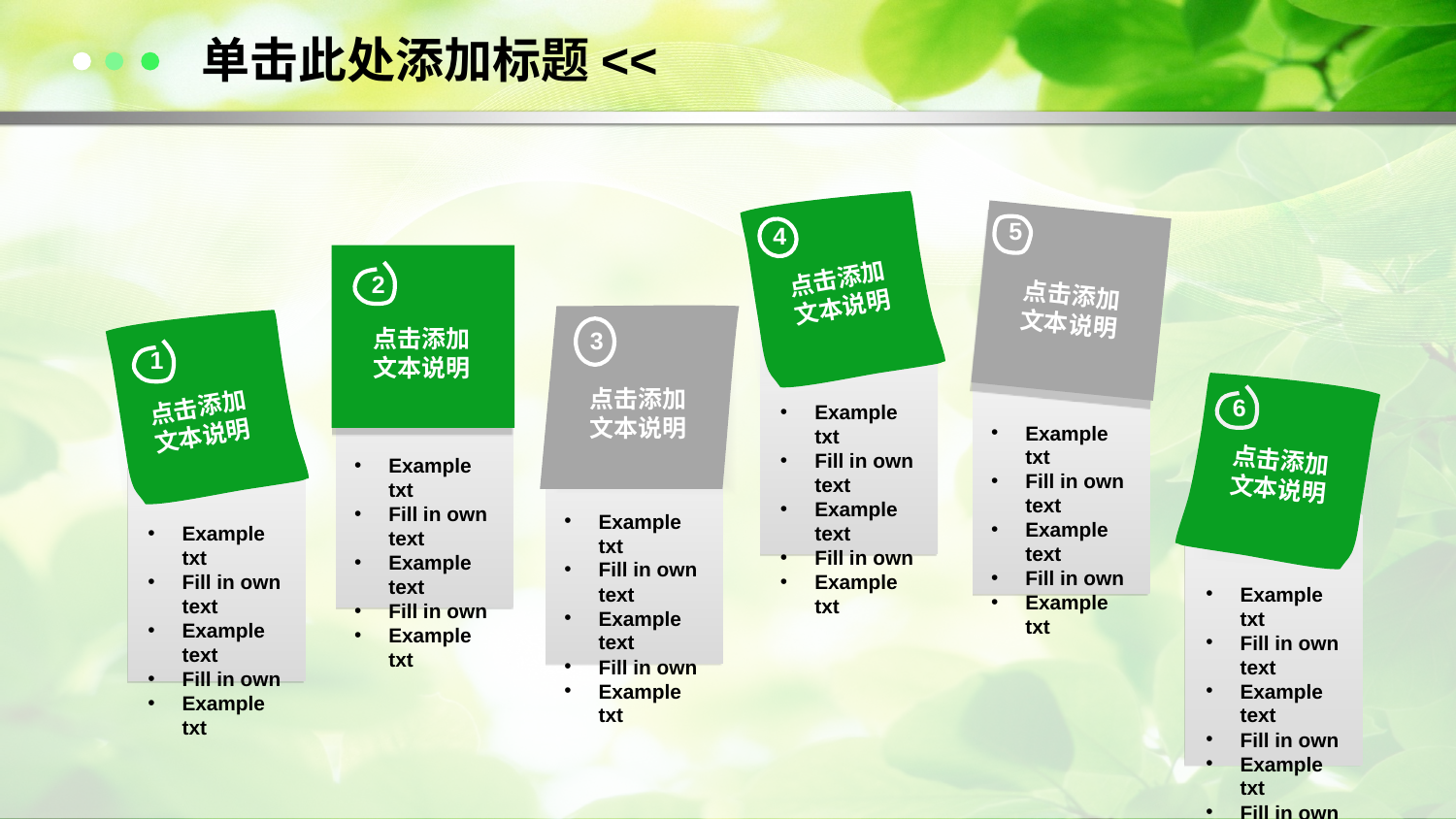

单击此处添加标题<<

4

点击添加
文本说明

Example txt
Fill in own text
Example text
Fill in own
Example txt

5

点击添加
文本说明

Example txt
Fill in own text
Example text
Fill in own
Example txt

2

点击添加
文本说明

Example txt
Fill in own text
Example text
Fill in own
Example txt

3

点击添加
文本说明

Example txt
Fill in own text
Example text
Fill in own
Example txt

1

点击添加
文本说明

Example txt
Fill in own text
Example text
Fill in own
Example txt

6

点击添加
文本说明

Example txt
Fill in own text
Example text
Fill in own
Example txt
Fill in own text